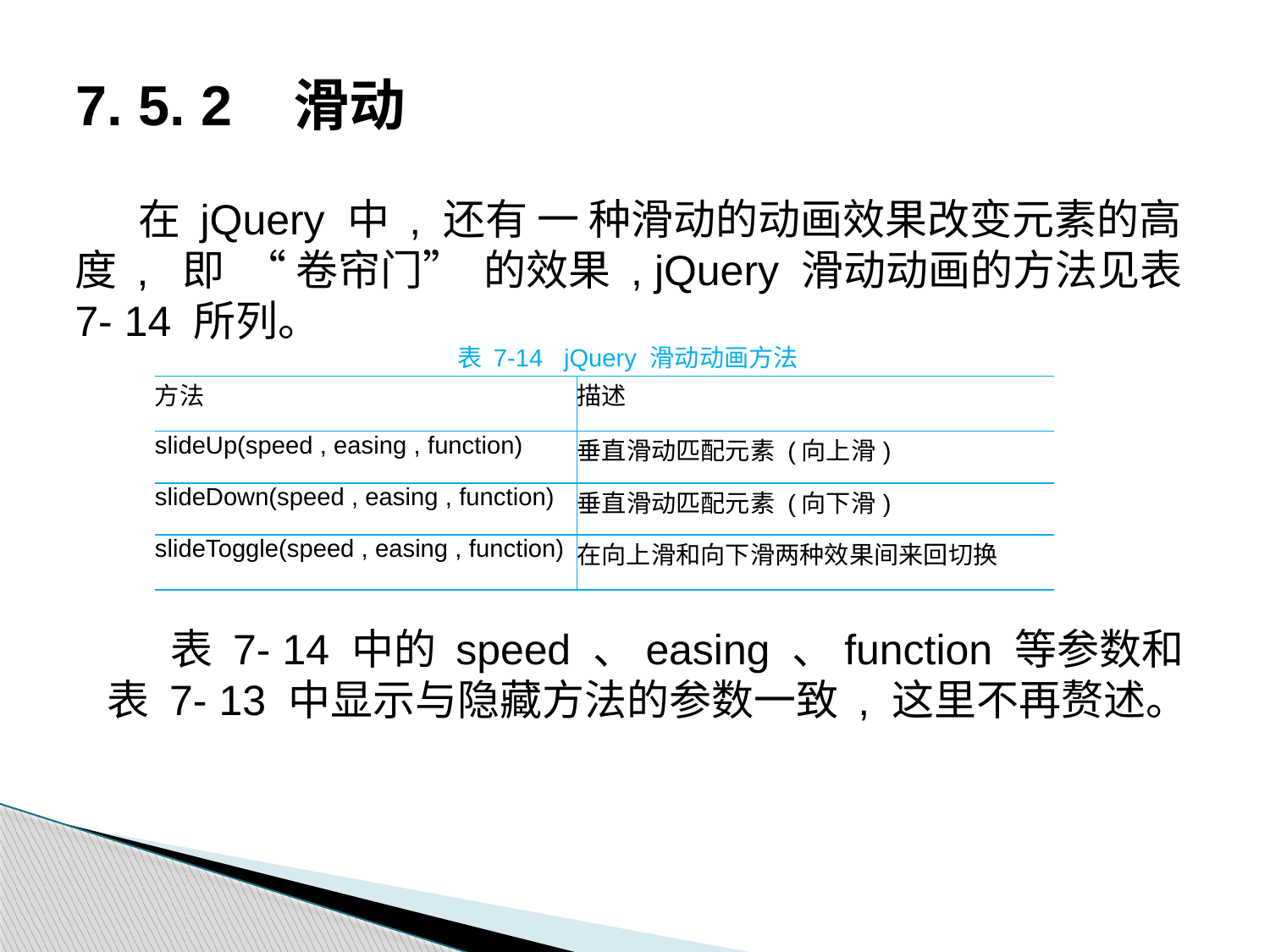

# 7. 5. 2   滑动
在 jQuery 中 , 还有 一 种滑动的动画效果改变元素的高度 ,  即  “ 卷帘门”  的效果 , jQuery 滑动动画的方法见表 7- 14 所列。
表 7-14   jQuery 滑动动画方法
| 方法 | 描述 |
| --- | --- |
| slideUp(speed , easing , function) | 垂直滑动匹配元素 (向上滑) |
| slideDown(speed , easing , function) | 垂直滑动匹配元素 (向下滑) |
| slideToggle(speed , easing , function) | 在向上滑和向下滑两种效果间来回切换 |
表 7- 14 中的 speed 、easing 、function 等参数和表 7- 13 中显示与隐藏方法的参数一致 , 这里不再赘述。